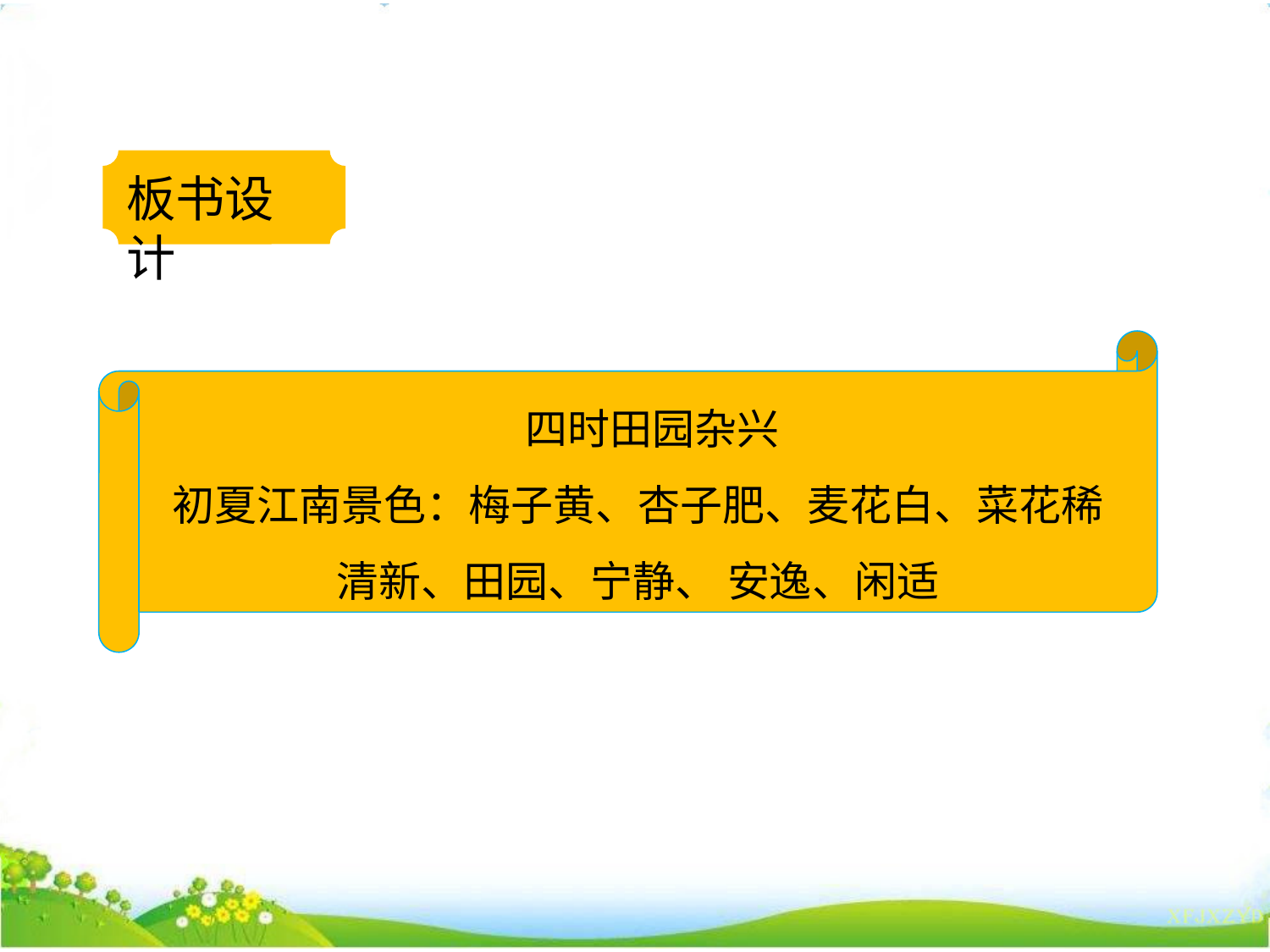

板书设计
  四时田园杂兴
初夏江南景色：梅子黄、杏子肥、麦花白、菜花稀
清新、田园、宁静、 安逸、闲适